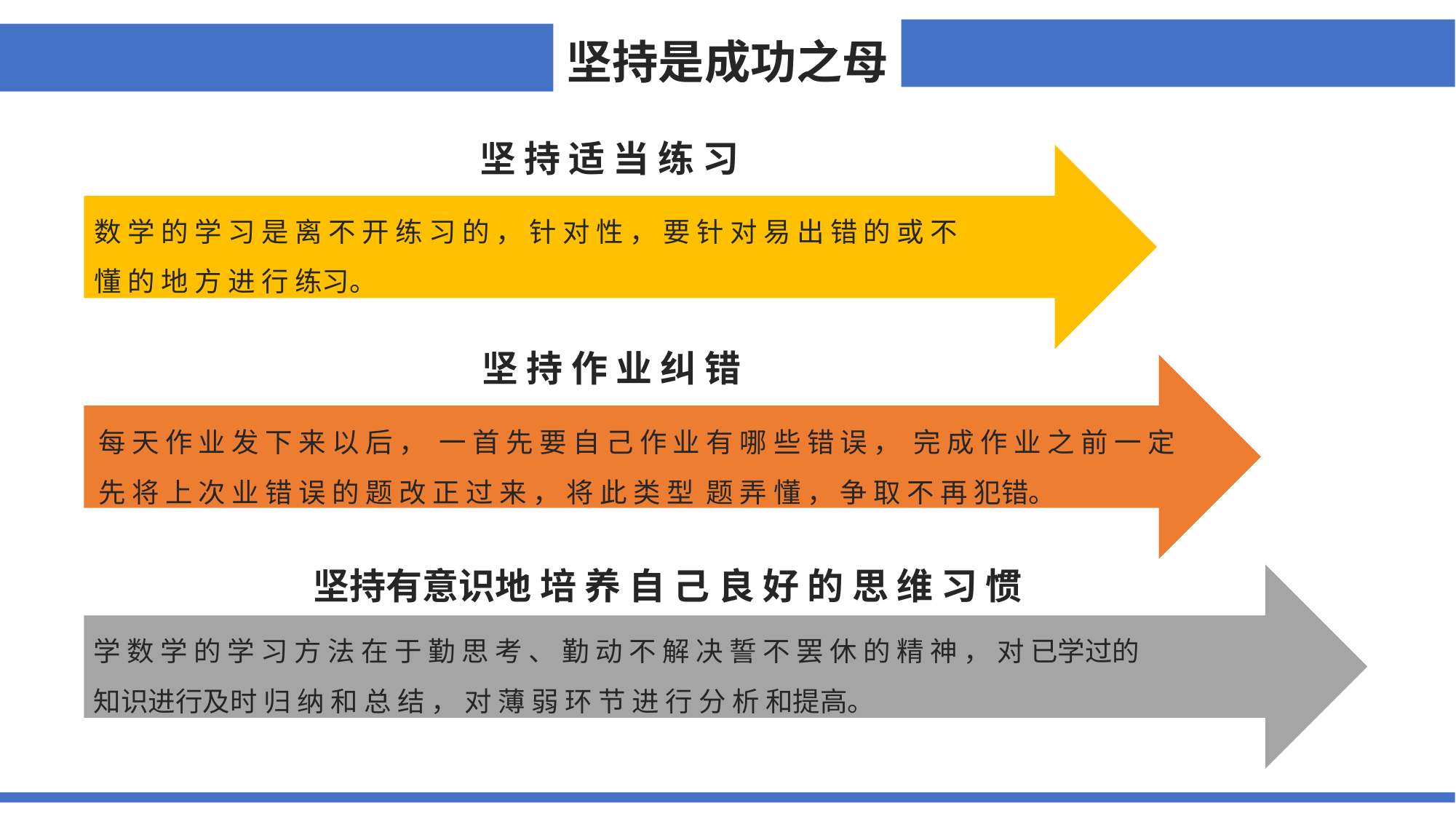

坚持是成功之母
坚 持 适 当 练 习

数 学 的 学 习 是 离 不 开 练 习 的 ， 针 对 性 ， 要 针 对 易 出 错 的 或 不懂 的 地 方 进 行 练习。
坚 持 作 业 纠 错

每 天 作 业 发 下 来 以 后 ，  一 首 先 要 自 己 作 业 有 哪 些 错 误 ，  完 成 作 业 之 前 一 定 先 将 上 次 业 错 误 的 题 改 正 过 来 ， 将 此 类 型  题 弄 懂 ， 争 取 不 再 犯错。
坚持有意识地 培 养 自 己 良 好 的 思 维 习 惯

学 数 学 的 学 习 方 法 在 于 勤 思 考 、 勤 动 不 解 决 誓 不 罢 休 的 精 神 ， 对 已学过的知识进行及时 归 纳 和 总 结 ， 对 薄 弱 环 节 进 行 分 析 和提高。